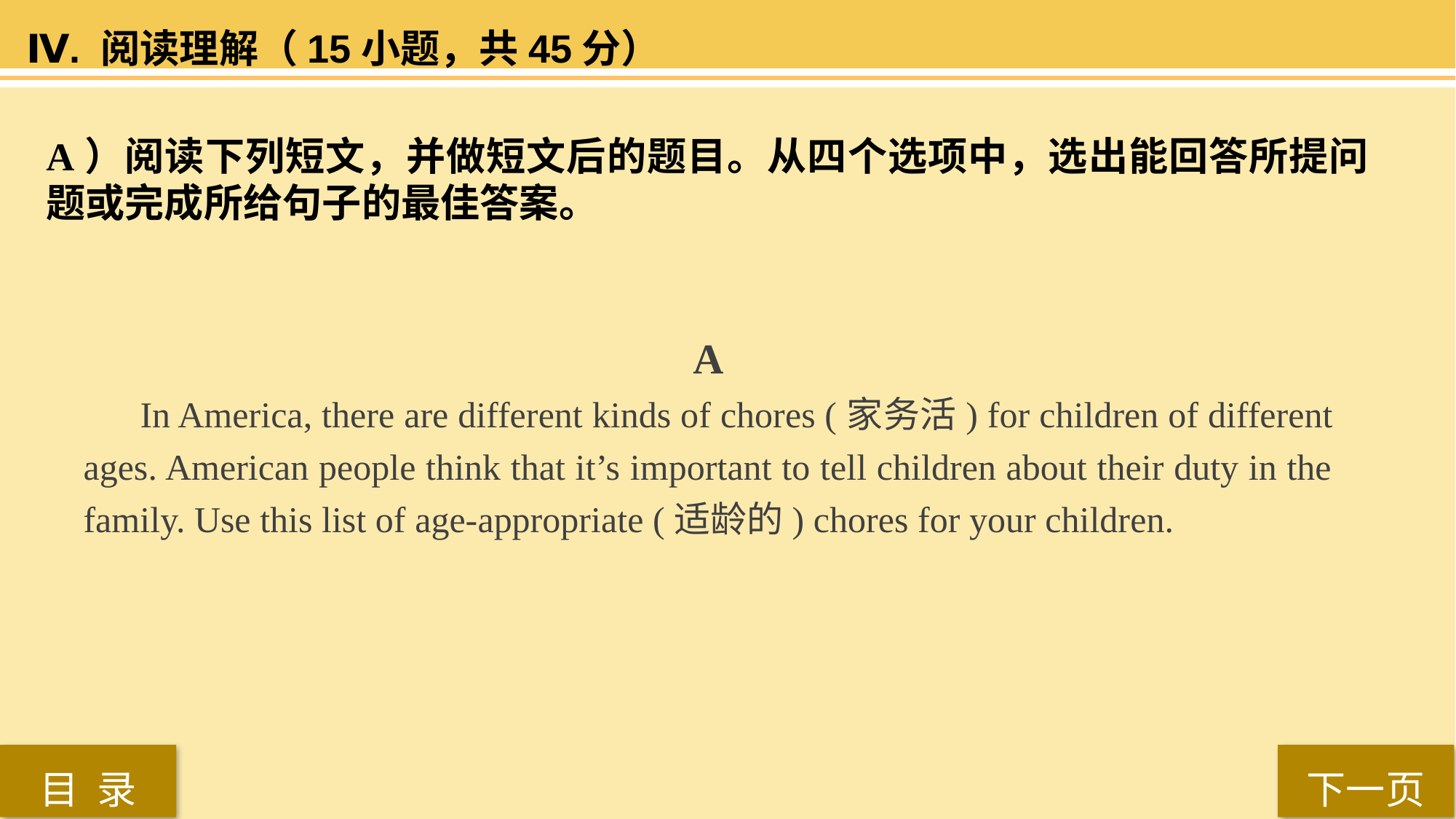

Ⅳ. 阅读理解（15小题，共45分）
A）阅读下列短文，并做短文后的题目。从四个选项中，选出能回答所提问题或完成所给句子的最佳答案。
                                                                   A
      In America, there are different kinds of chores (家务活) for children of different ages. American people think that it’s important to tell children about their duty in the family. Use this list of age-appropriate (适龄的) chores for your children.